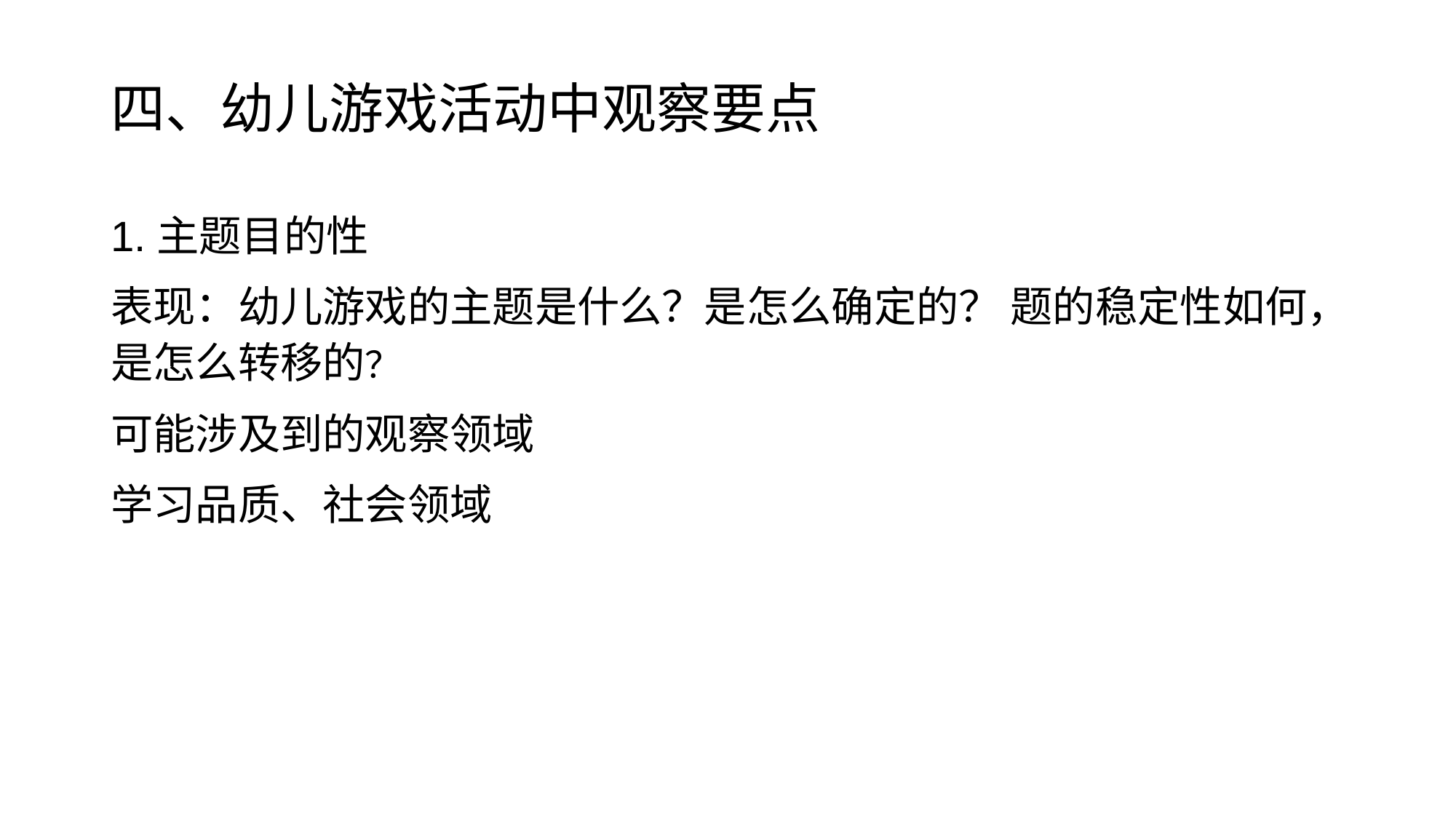

四、幼儿游戏活动中观察要点
1.主题目的性
表现：幼儿游戏的主题是什么？是怎么确定的？ 题的稳定性如何，是怎么转移的？
可能涉及到的观察领域
学习品质、社会领域